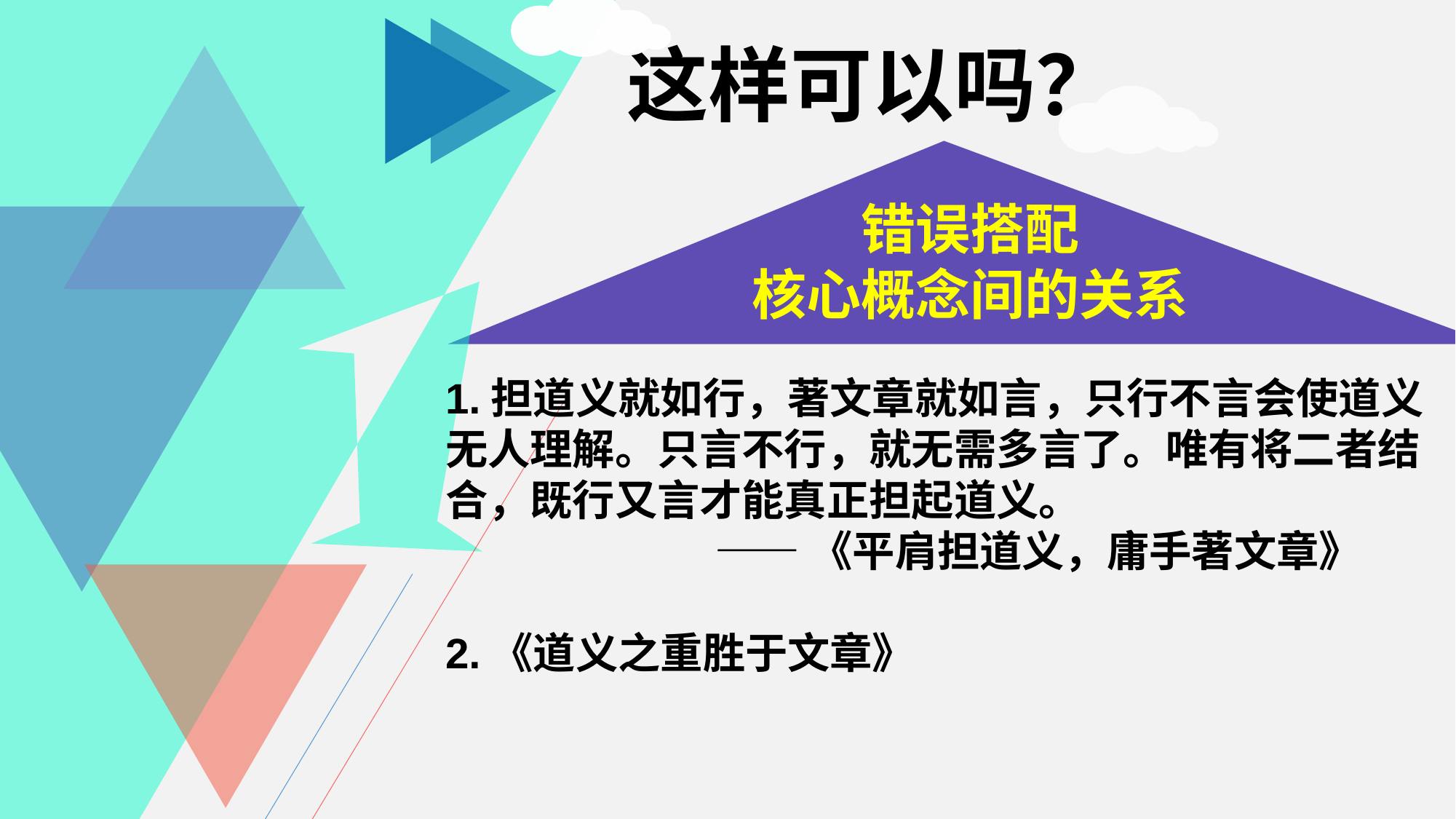

这样可以吗？

错误搭配
核心概念间的关系

1.担道义就如行，著文章就如言，只行不言会使道义无人理解。只言不行，就无需多言了。唯有将二者结合，既行又言才能真正担起道义。
                            ——《平肩担道义，庸手著文章》

2.《道义之重胜于文章》